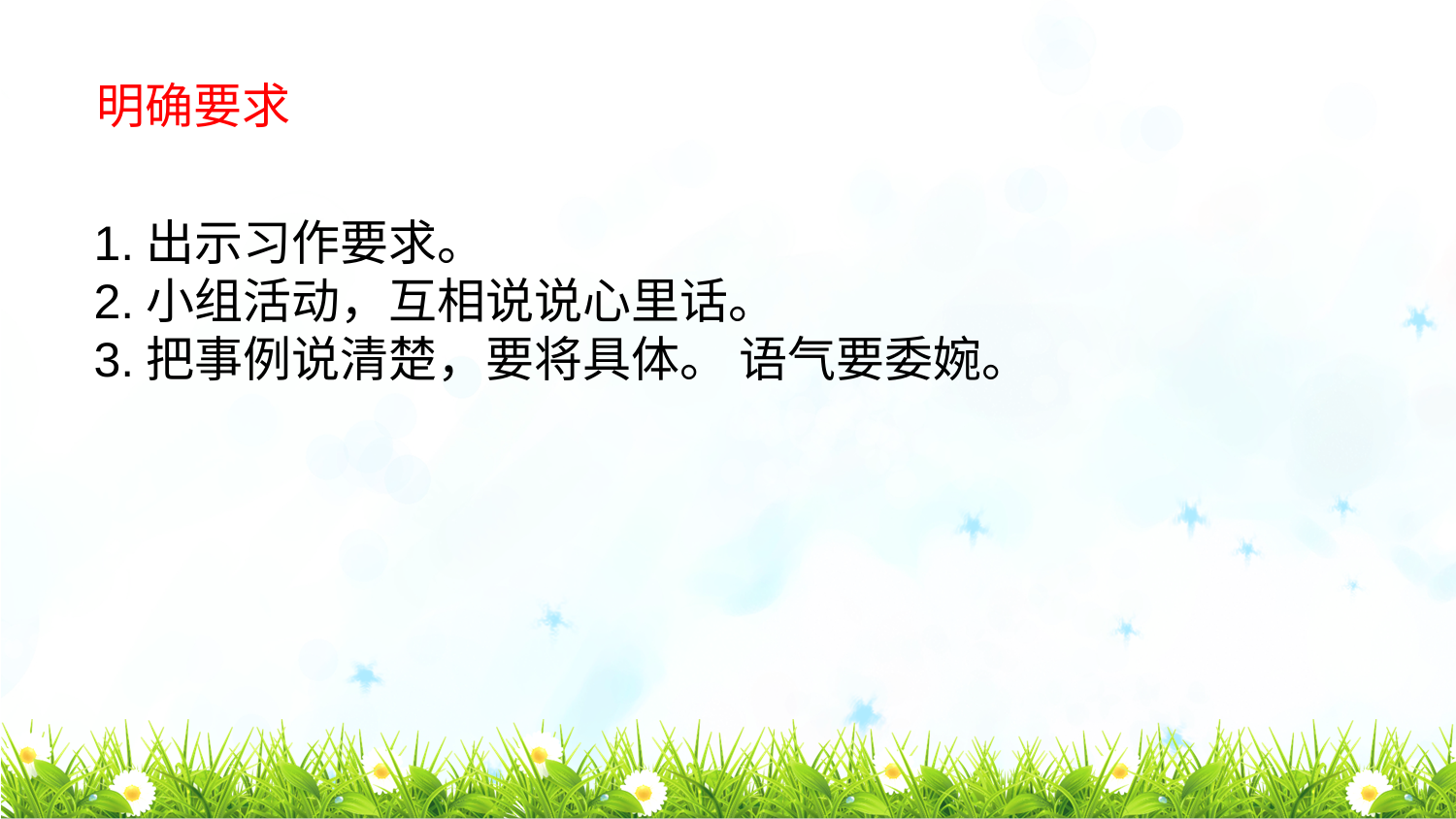

明确要求
1.出示习作要求。
2.小组活动，互相说说心里话。
3.把事例说清楚，要将具体。 语气要委婉。